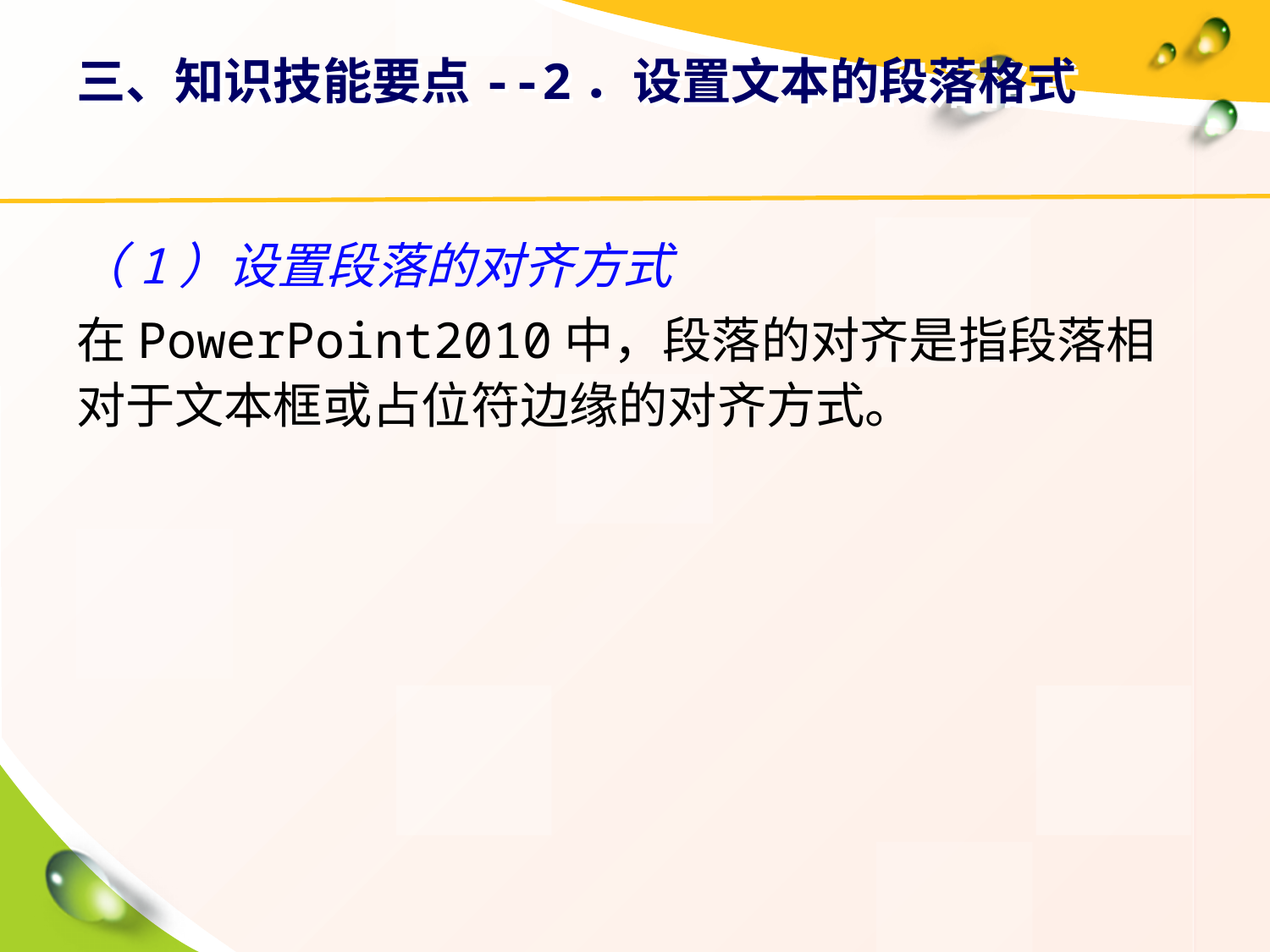

# 三、知识技能要点--2．设置文本的段落格式
（1）设置段落的对齐方式
在PowerPoint2010中，段落的对齐是指段落相对于文本框或占位符边缘的对齐方式。